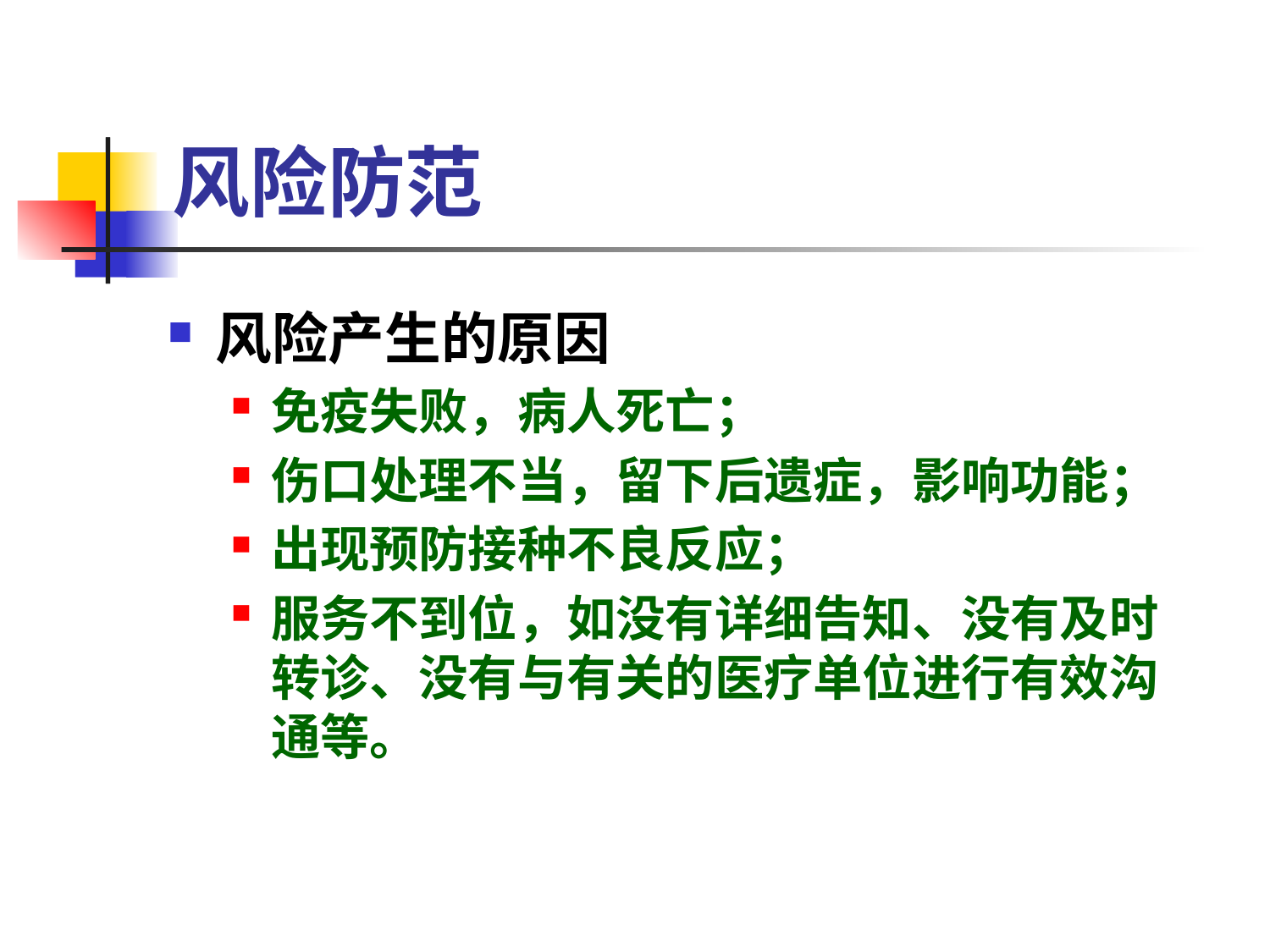

# 风险防范
风险产生的原因
免疫失败，病人死亡；
伤口处理不当，留下后遗症，影响功能；
出现预防接种不良反应；
服务不到位，如没有详细告知、没有及时转诊、没有与有关的医疗单位进行有效沟通等。